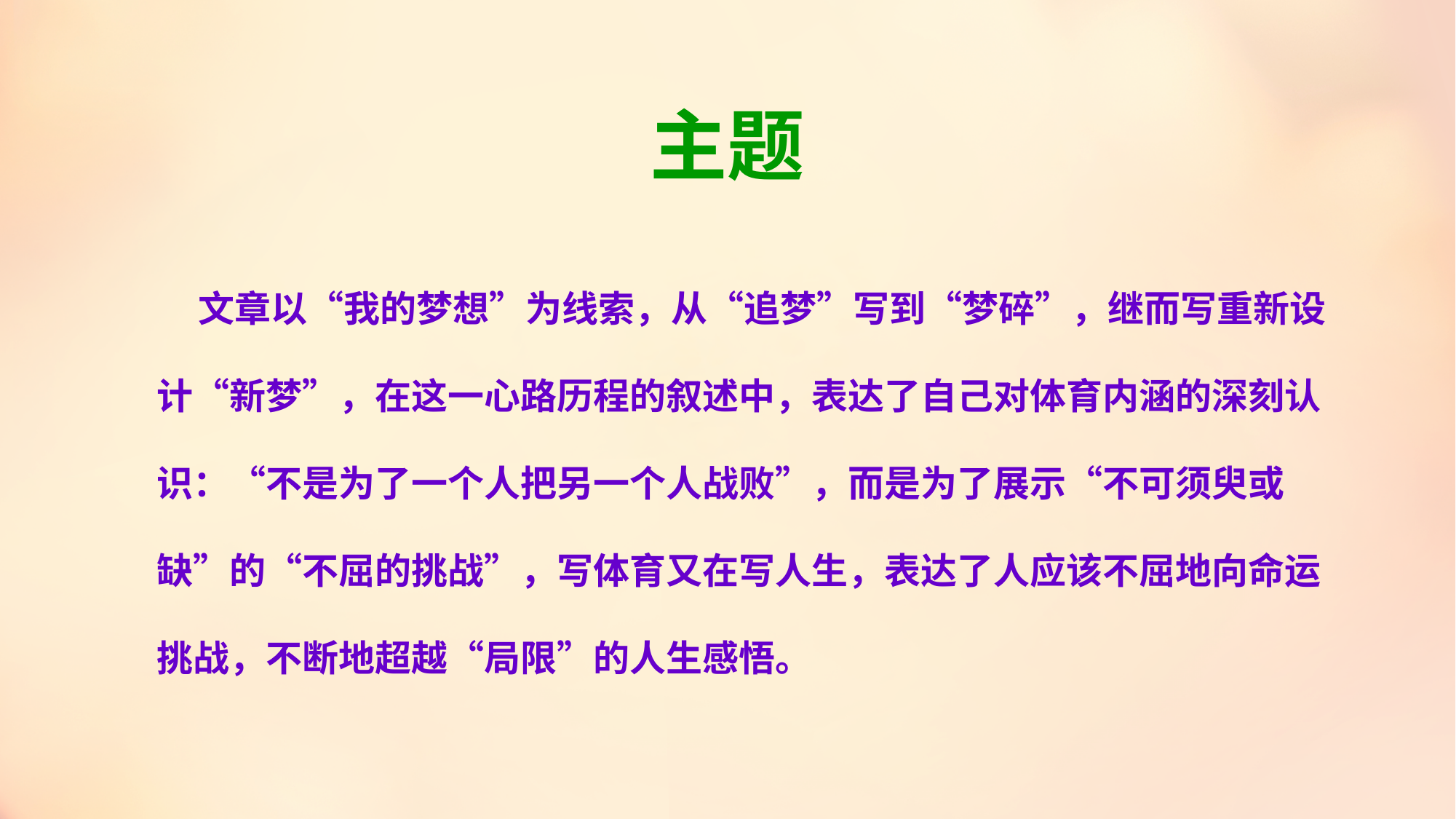

# 主题
    文章以“我的梦想”为线索，从“追梦”写到“梦碎”，继而写重新设计“新梦”，在这一心路历程的叙述中，表达了自己对体育内涵的深刻认识：“不是为了一个人把另一个人战败”，而是为了展示“不可须臾或缺”的“不屈的挑战”，写体育又在写人生，表达了人应该不屈地向命运挑战，不断地超越“局限”的人生感悟。